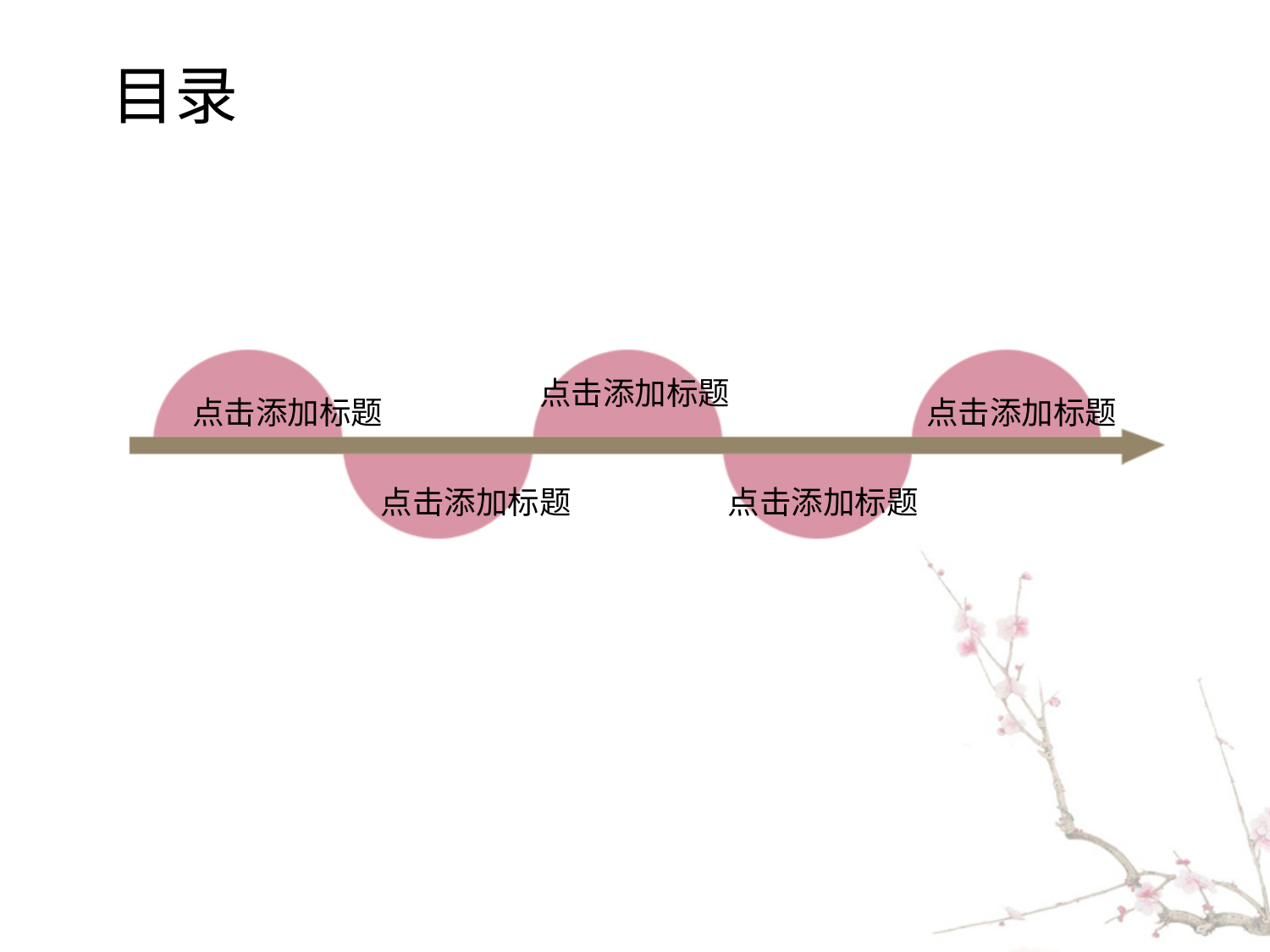

目录
点击添加标题
点击添加标题
点击添加标题
点击添加标题
点击添加标题